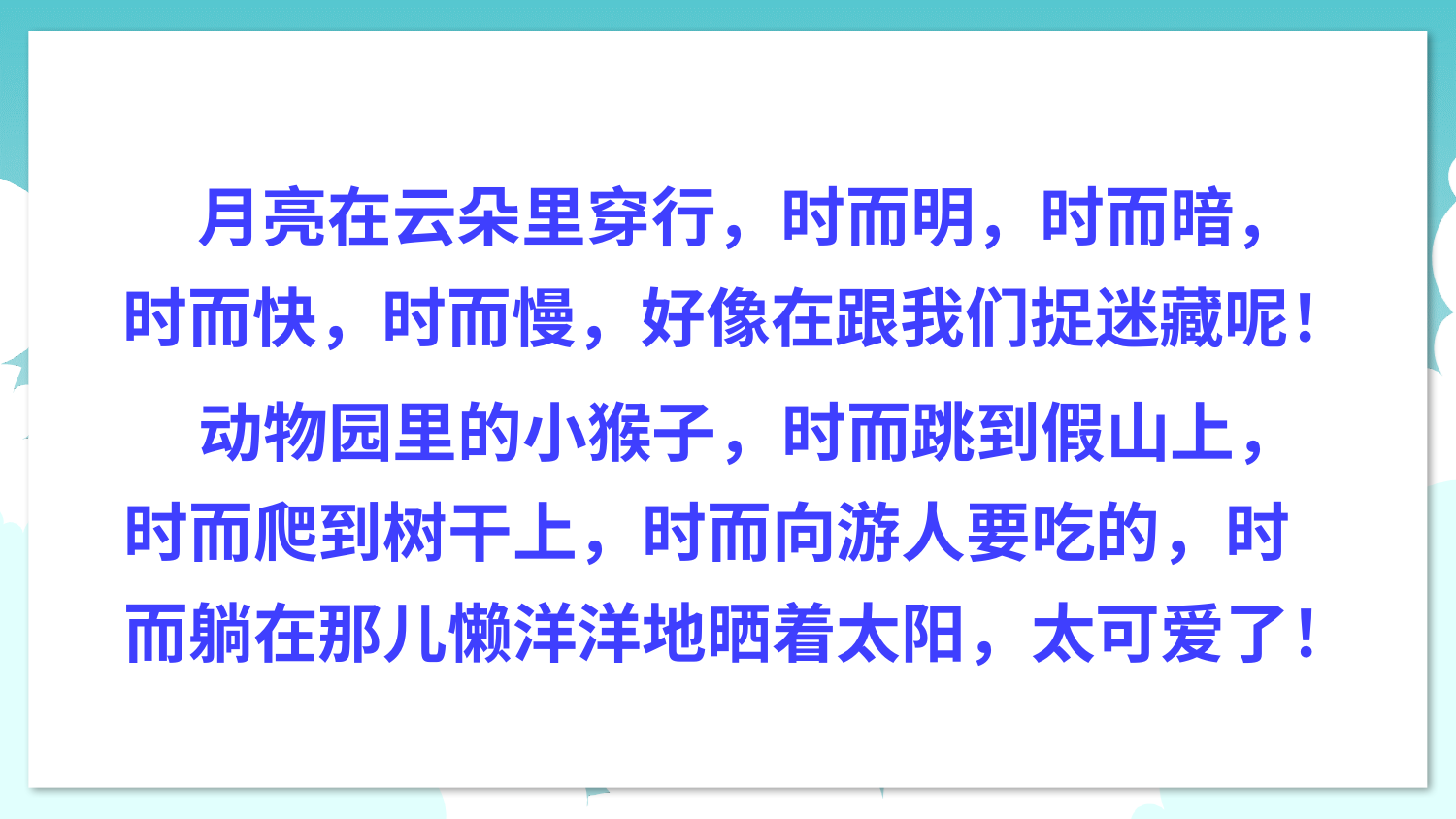

月亮在云朵里穿行，时而明，时而暗，时而快，时而慢，好像在跟我们捉迷藏呢！
    动物园里的小猴子，时而跳到假山上，时而爬到树干上，时而向游人要吃的，时而躺在那儿懒洋洋地晒着太阳，太可爱了！